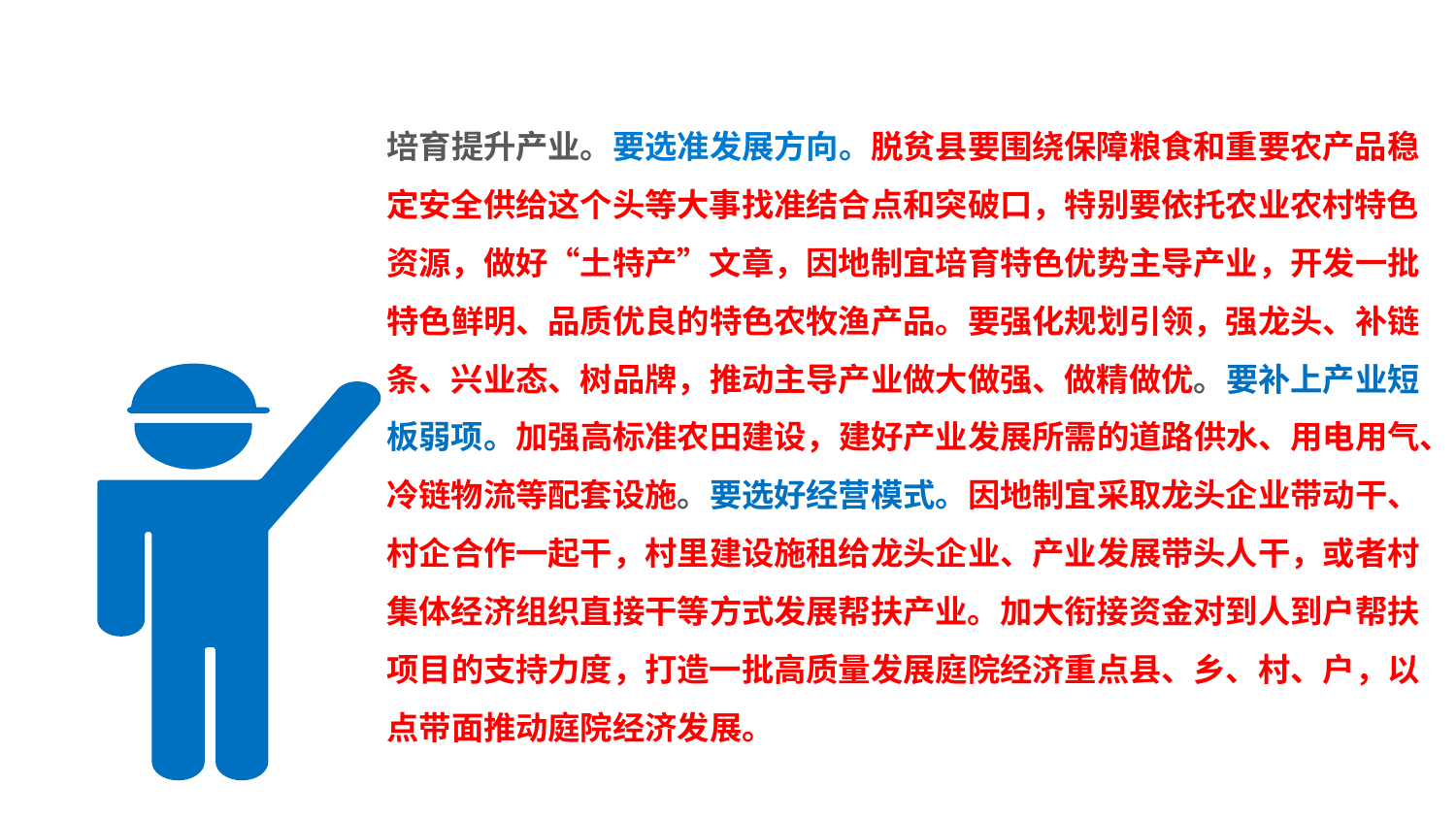

#
培育提升产业。要选准发展方向。脱贫县要围绕保障粮食和重要农产品稳定安全供给这个头等大事找准结合点和突破口，特别要依托农业农村特色资源，做好“土特产”文章，因地制宜培育特色优势主导产业，开发一批特色鲜明、品质优良的特色农牧渔产品。要强化规划引领，强龙头、补链条、兴业态、树品牌，推动主导产业做大做强、做精做优。要补上产业短板弱项。加强高标准农田建设，建好产业发展所需的道路供水、用电用气、冷链物流等配套设施。要选好经营模式。因地制宜采取龙头企业带动干、村企合作一起干，村里建设施租给龙头企业、产业发展带头人干，或者村集体经济组织直接干等方式发展帮扶产业。加大衔接资金对到人到户帮扶项目的支持力度，打造一批高质量发展庭院经济重点县、乡、村、户，以点带面推动庭院经济发展。